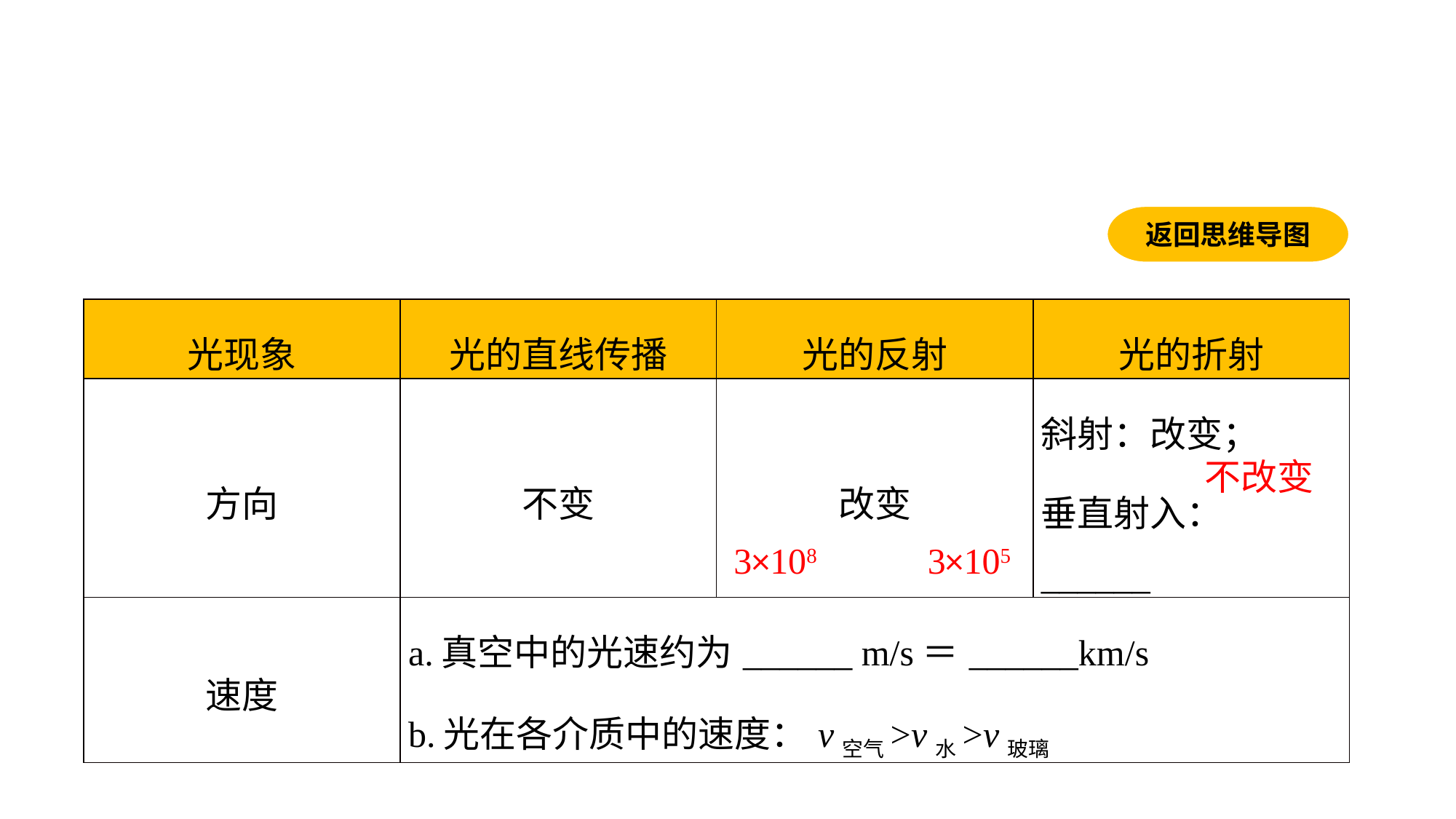

返回思维导图
| 光现象 | 光的直线传播 | 光的反射 | 光的折射 |
| --- | --- | --- | --- |
| 方向 | 不变 | 改变 | 斜射：改变； 垂直射入：\_\_\_\_\_\_ |
| 速度 | a.真空中的光速约为\_\_\_\_\_\_ m/s＝\_\_\_\_\_\_km/s b.光在各介质中的速度：v空气>v水>v玻璃 |  |  |
不改变
3×108
3×105